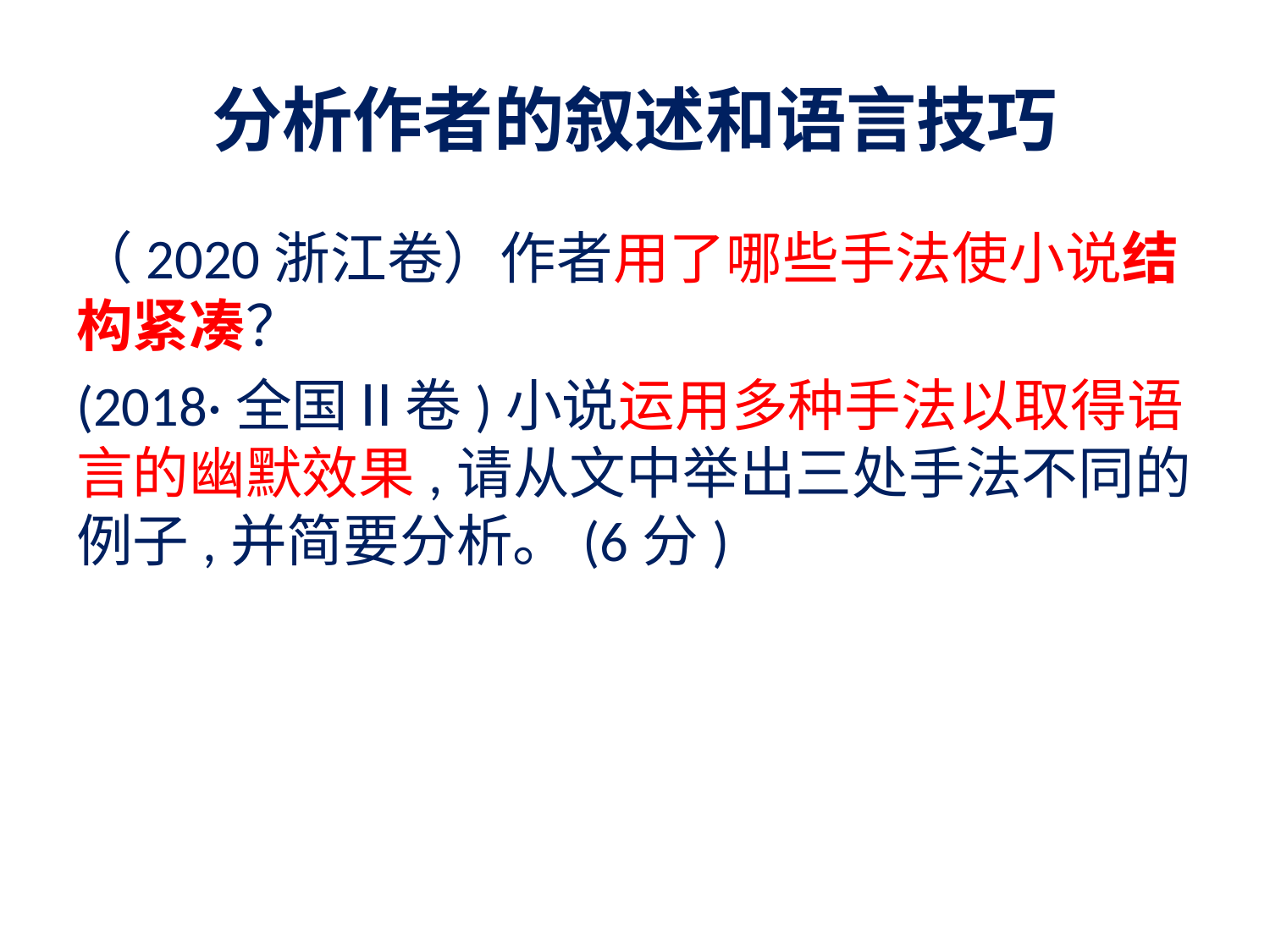

# 分析作者的叙述和语言技巧
（2020浙江卷）作者用了哪些手法使小说结构紧凑？
(2018·全国Ⅱ卷)小说运用多种手法以取得语言的幽默效果,请从文中举出三处手法不同的例子,并简要分析。(6分)